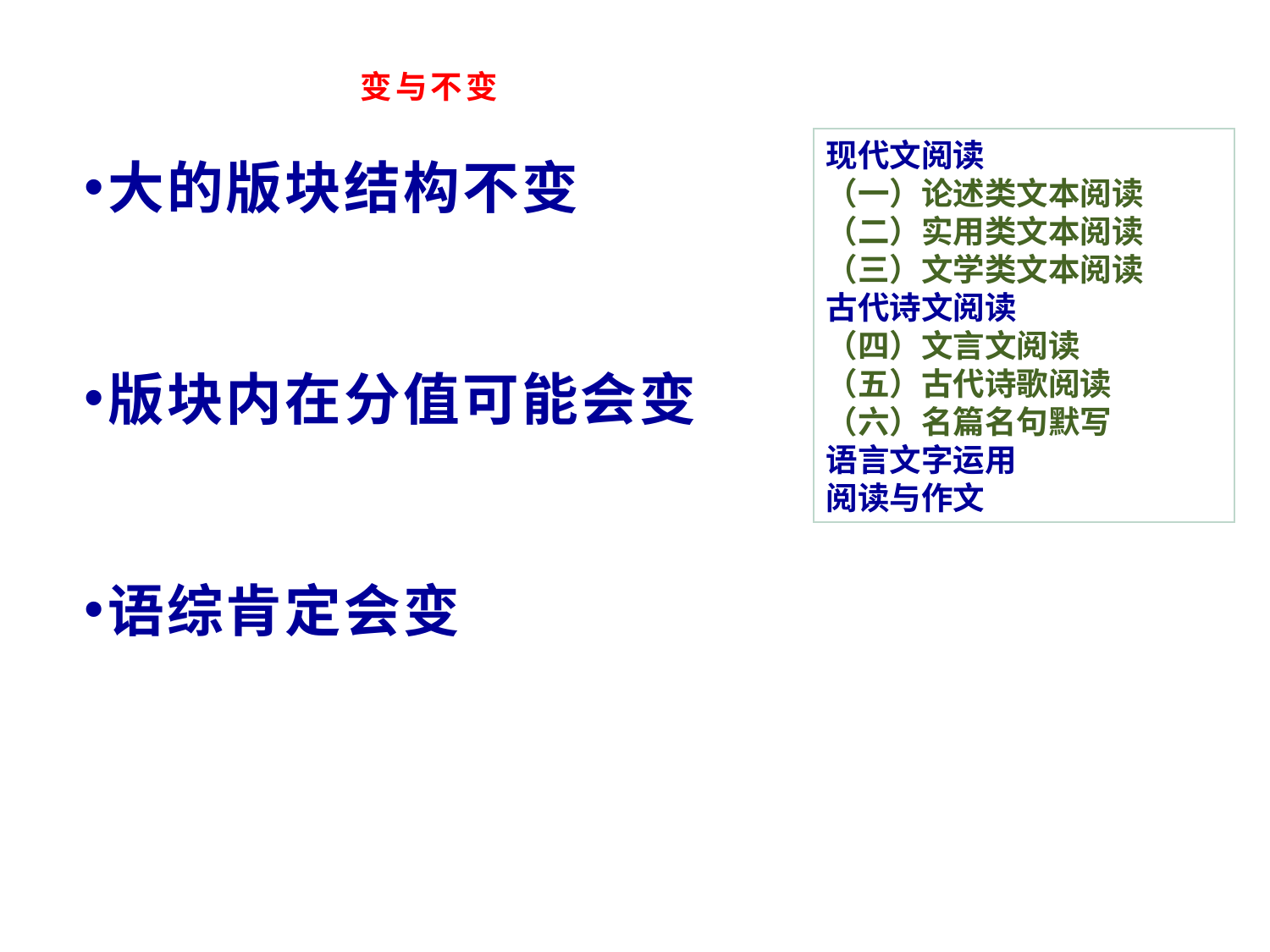

# 变与不变
现代文阅读
（一）论述类文本阅读
（二）实用类文本阅读
（三）文学类文本阅读
古代诗文阅读
（四）文言文阅读
（五）古代诗歌阅读
（六）名篇名句默写
语言文字运用
阅读与作文
大的版块结构不变

版块内在分值可能会变

语综肯定会变